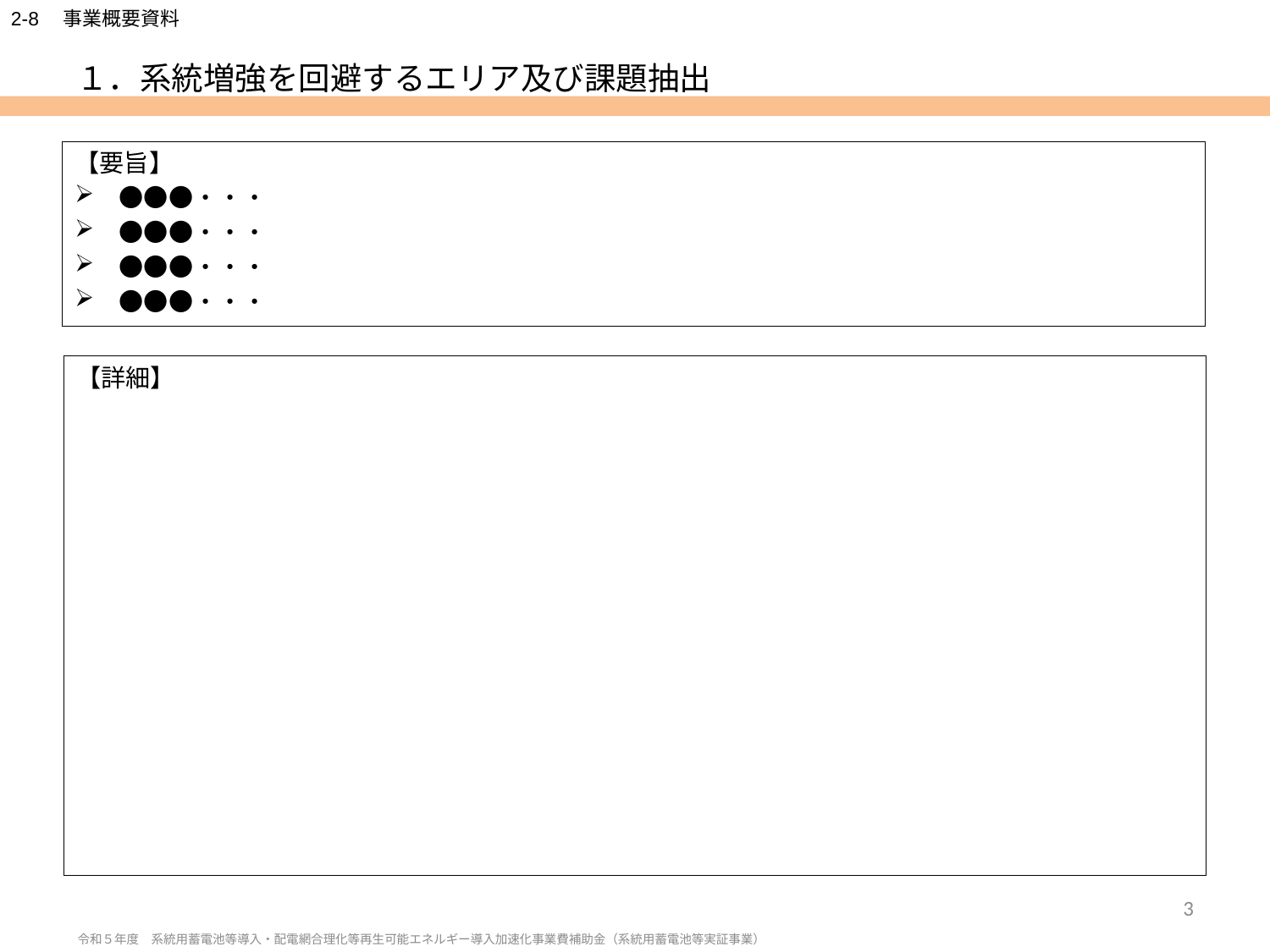

# １．系統増強を回避するエリア及び課題抽出
【要旨】
　●●●・・・
　●●●・・・
　●●●・・・
　●●●・・・
【詳細】
3